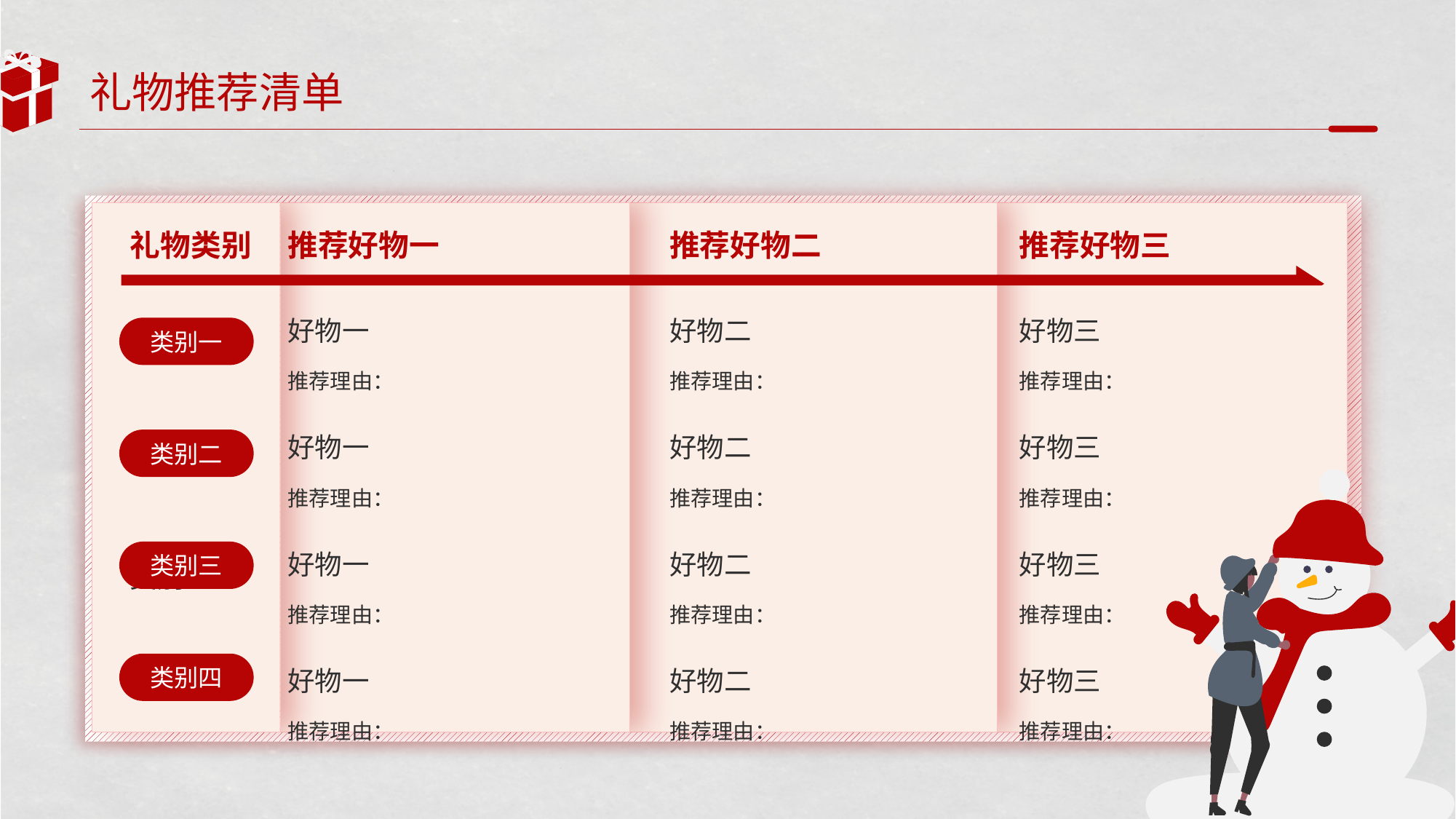

# 礼物推荐清单

| 礼物类别 | 推荐好物一 | 推荐好物二 | 推荐好物三 |
| --- | --- | --- | --- |
|  | 好物一 推荐理由： | 好物二 推荐理由： | 好物三 推荐理由： |
|  | 好物一 推荐理由： | 好物二 推荐理由： | 好物三 推荐理由： |
| 类别三 | 好物一 推荐理由： | 好物二 推荐理由： | 好物三 推荐理由： |
|  | 好物一 推荐理由： | 好物二 推荐理由： | 好物三 推荐理由： |

类别一

类别二

类别三
类别四